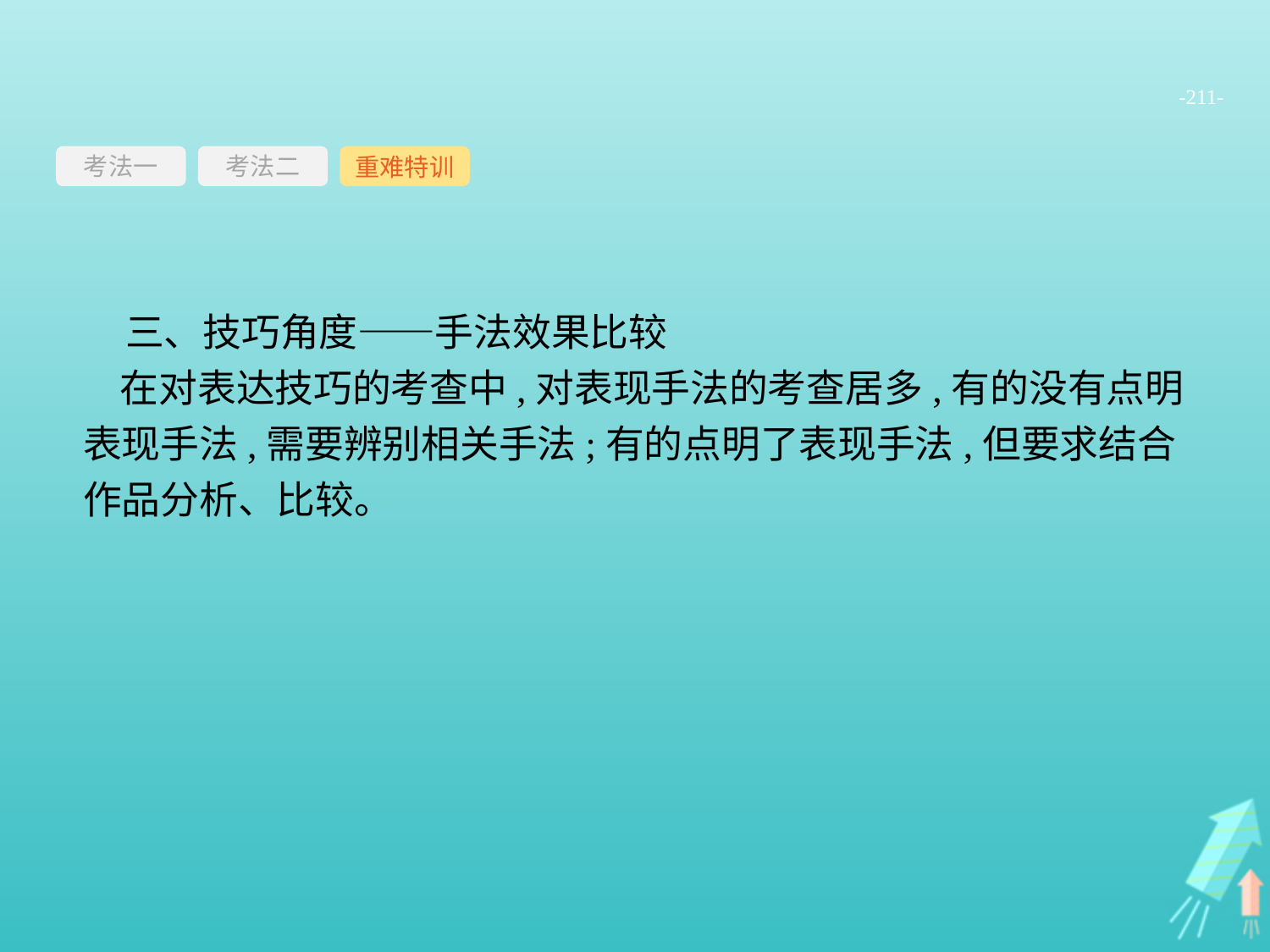

-211-
考法一
重难特训
考法二
三、技巧角度——手法效果比较
在对表达技巧的考查中,对表现手法的考查居多,有的没有点明表现手法,需要辨别相关手法;有的点明了表现手法,但要求结合作品分析、比较。